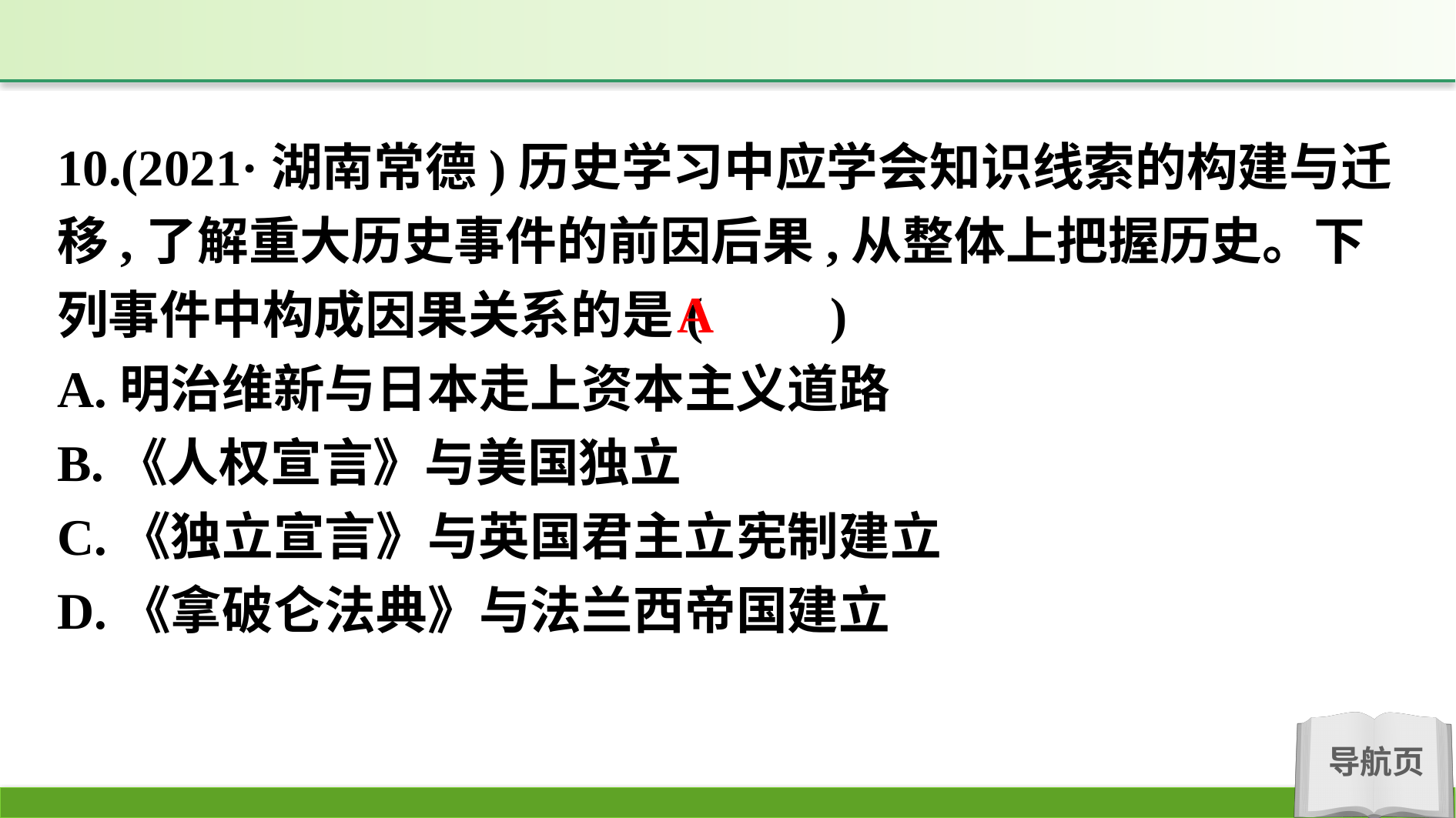

10.(2021·湖南常德)历史学习中应学会知识线索的构建与迁移,了解重大历史事件的前因后果,从整体上把握历史。下列事件中构成因果关系的是(　　)
A.明治维新与日本走上资本主义道路
B.《人权宣言》与美国独立
C.《独立宣言》与英国君主立宪制建立
D.《拿破仑法典》与法兰西帝国建立
A